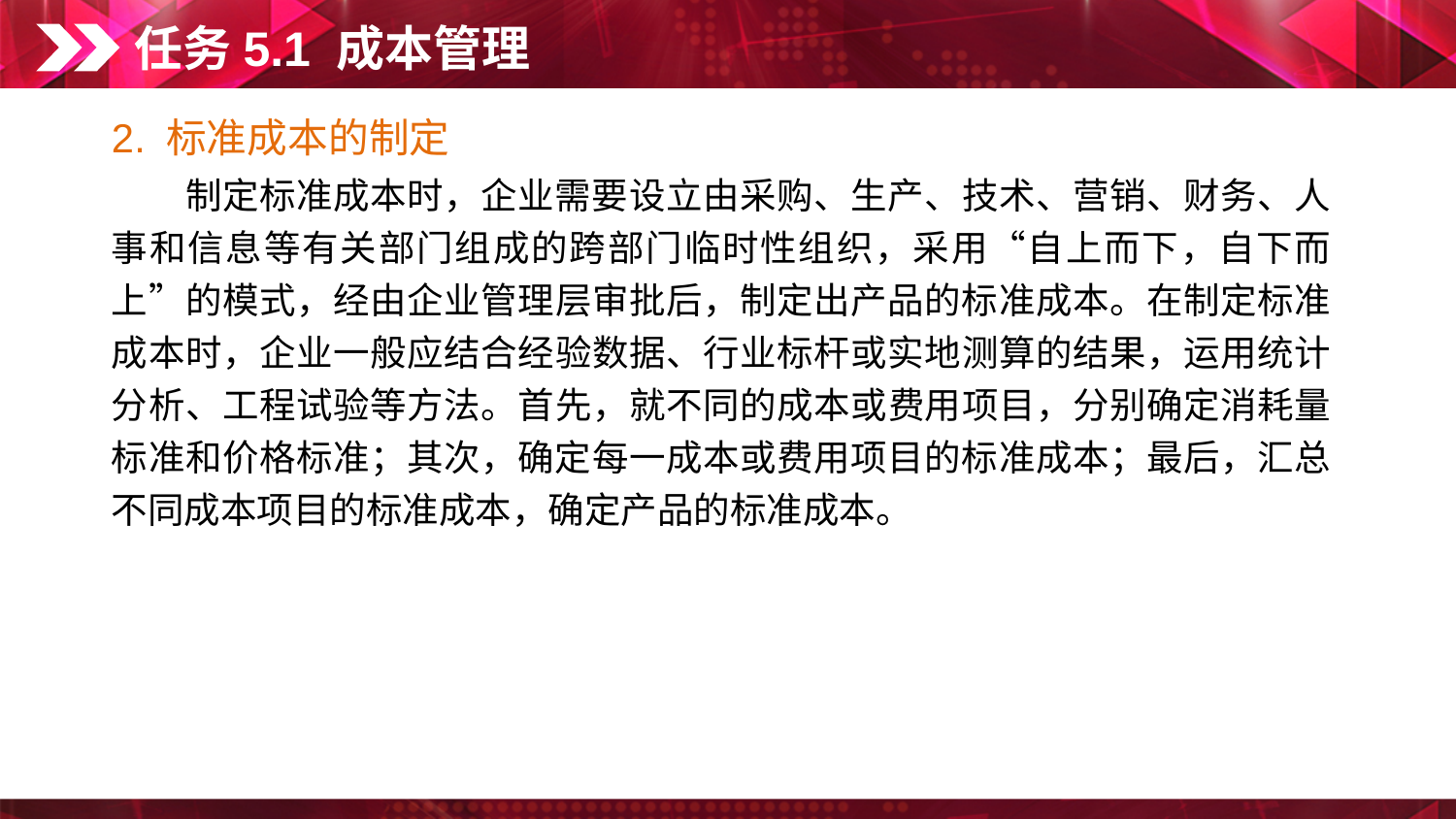

任务5.1 成本管理

2. 标准成本的制定
　　制定标准成本时，企业需要设立由采购、生产、技术、营销、财务、人事和信息等有关部门组成的跨部门临时性组织，采用“自上而下，自下而上”的模式，经由企业管理层审批后，制定出产品的标准成本。在制定标准成本时，企业一般应结合经验数据、行业标杆或实地测算的结果，运用统计分析、工程试验等方法。首先，就不同的成本或费用项目，分别确定消耗量标准和价格标准；其次，确定每一成本或费用项目的标准成本；最后，汇总不同成本项目的标准成本，确定产品的标准成本。